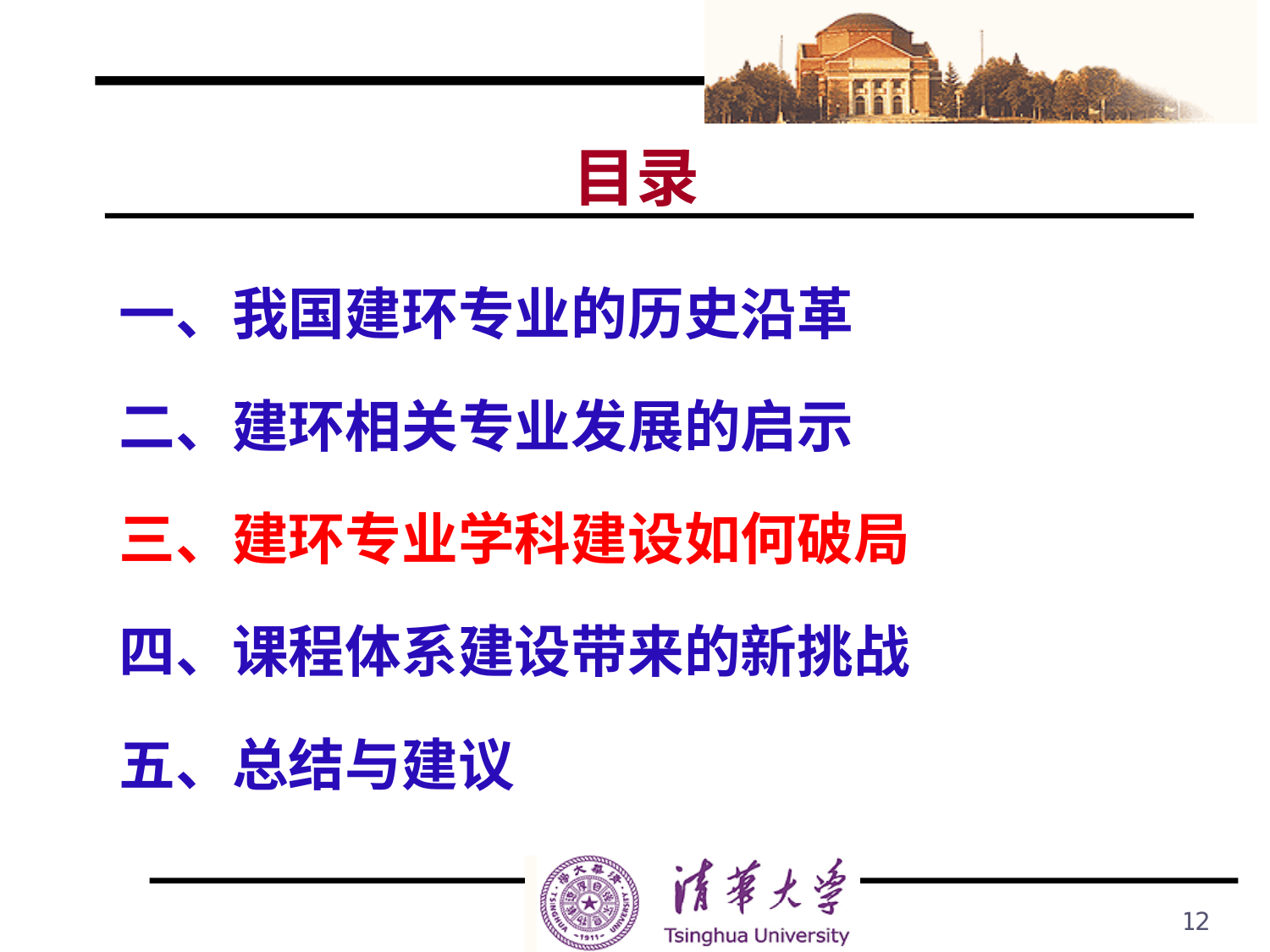

# 目录
一、我国建环专业的历史沿革
二、建环相关专业发展的启示
三、建环专业学科建设如何破局
四、课程体系建设带来的新挑战
五、总结与建议